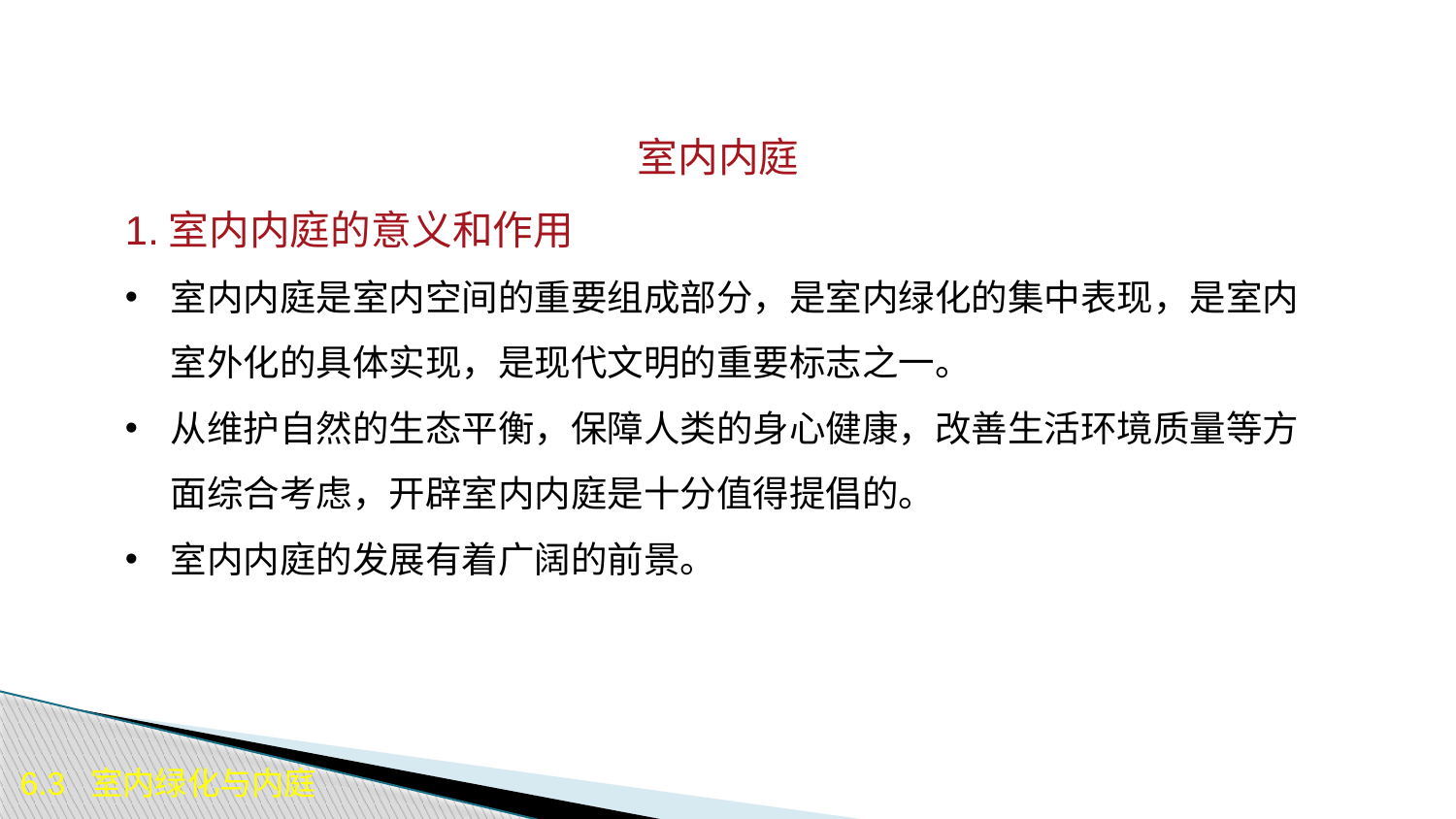

室内内庭
1.室内内庭的意义和作用
室内内庭是室内空间的重要组成部分，是室内绿化的集中表现，是室内室外化的具体实现，是现代文明的重要标志之一。
从维护自然的生态平衡，保障人类的身心健康，改善生活环境质量等方面综合考虑，开辟室内内庭是十分值得提倡的。
室内内庭的发展有着广阔的前景。
6.3  室内绿化与内庭